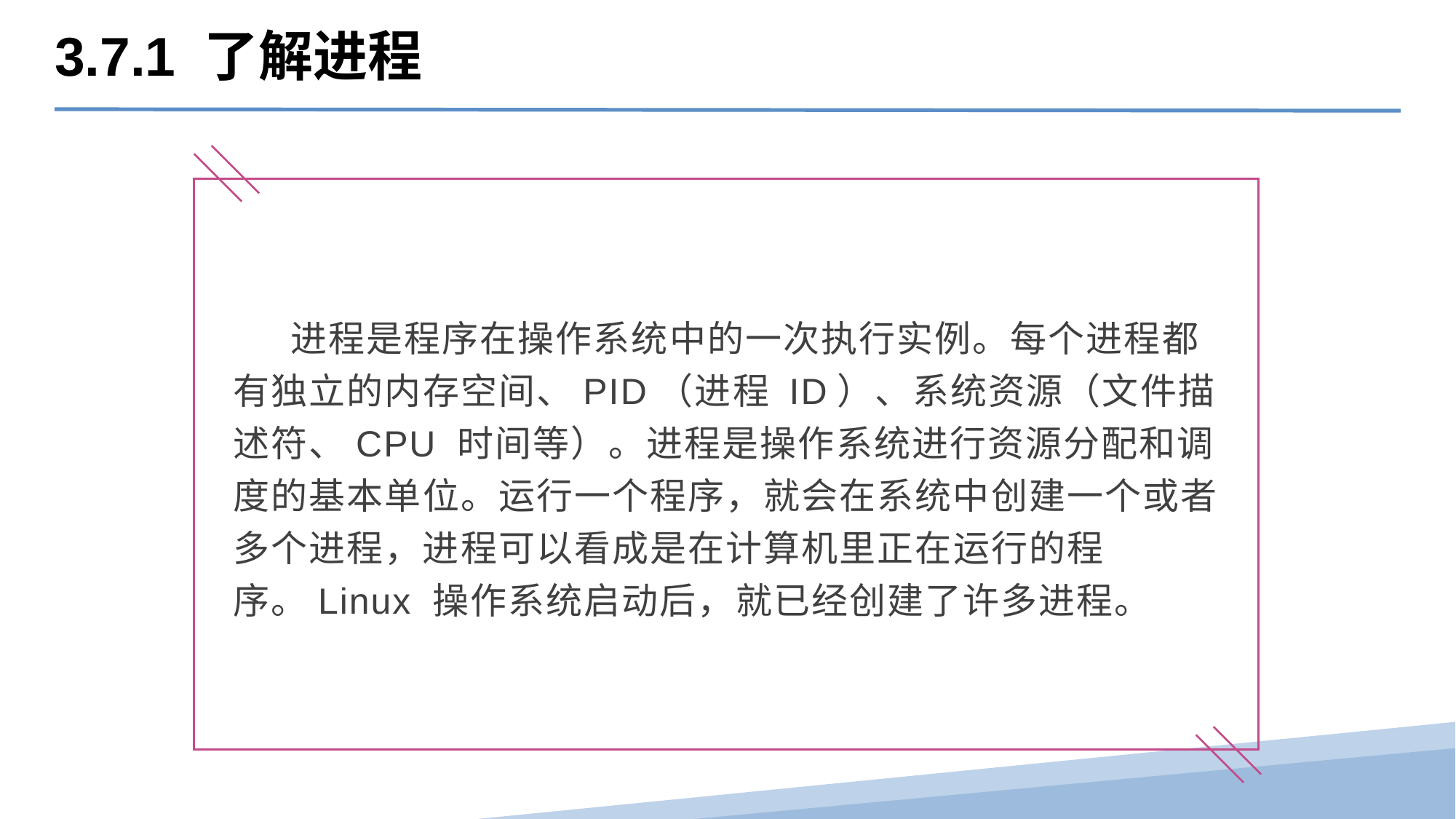

3.7.1 了解进程

     进程是程序在操作系统中的一次执行实例。每个进程都有独立的内存空间、PID（进程 ID）、系统资源（文件描述符、CPU 时间等）。进程是操作系统进行资源分配和调度的基本单位。运行一个程序，就会在系统中创建一个或者多个进程，进程可以看成是在计算机里正在运行的程序。Linux 操作系统启动后，就已经创建了许多进程。